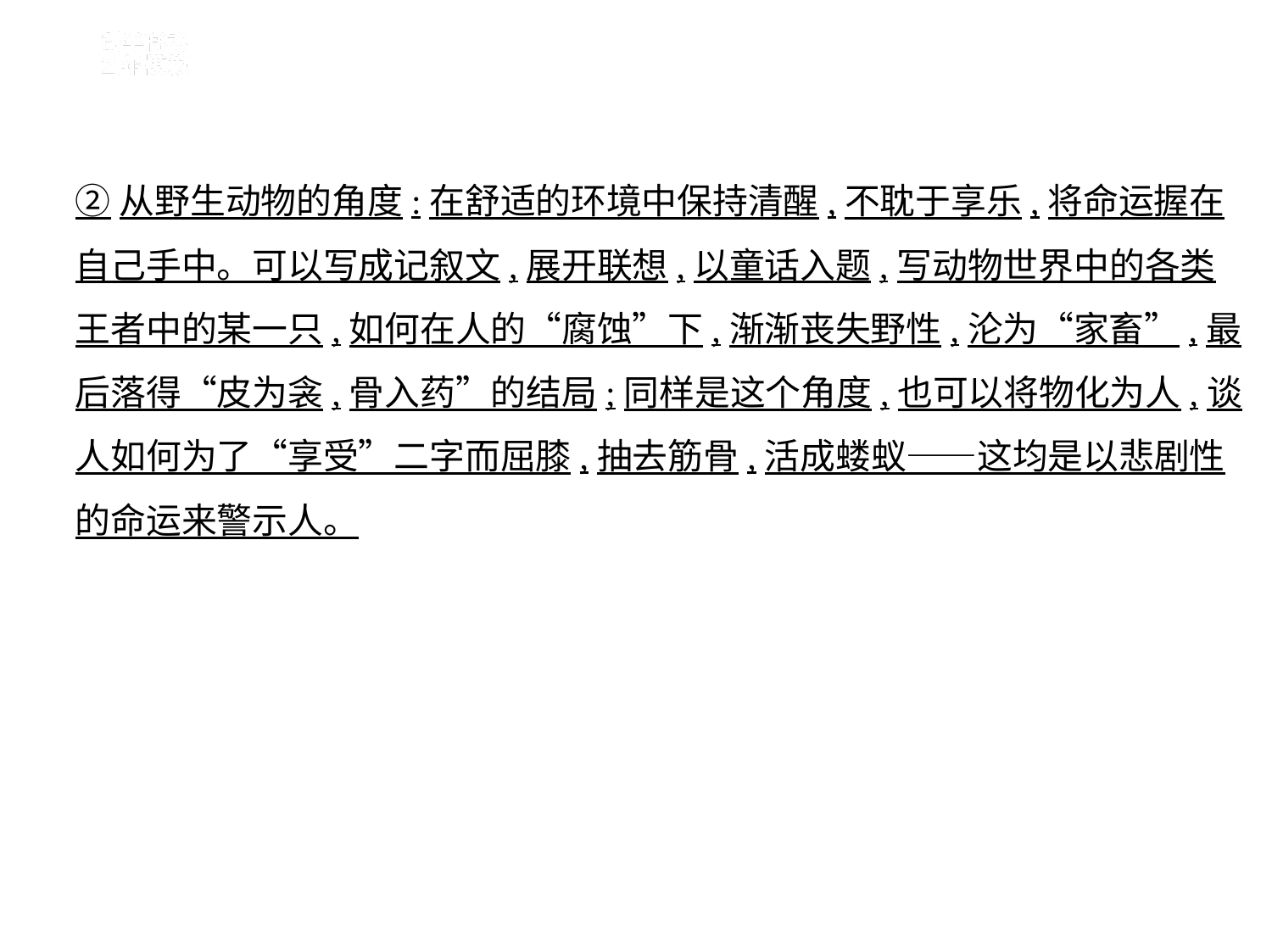

②从野生动物的角度:在舒适的环境中保持清醒,不耽于享乐,将命运握在
自己手中。可以写成记叙文,展开联想,以童话入题,写动物世界中的各类
王者中的某一只,如何在人的“腐蚀”下,渐渐丧失野性,沦为“家畜”,最
后落得“皮为衾,骨入药”的结局;同样是这个角度,也可以将物化为人,谈
人如何为了“享受”二字而屈膝,抽去筋骨,活成蝼蚁——这均是以悲剧性
的命运来警示人。